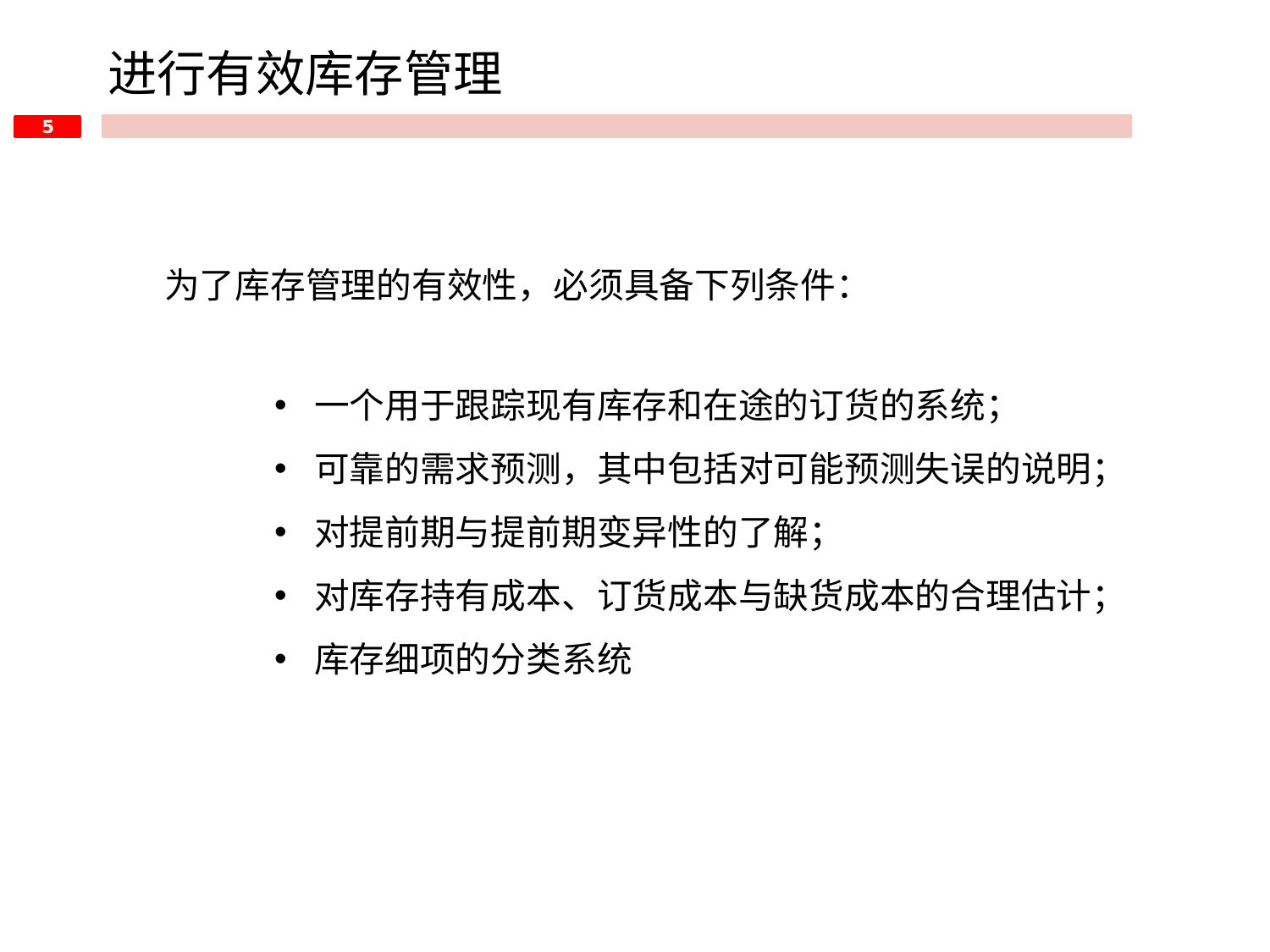

进行有效库存管理
5
为了库存管理的有效性，必须具备下列条件：

一个用于跟踪现有库存和在途的订货的系统；
可靠的需求预测，其中包括对可能预测失误的说明；
对提前期与提前期变异性的了解；
对库存持有成本、订货成本与缺货成本的合理估计；
库存细项的分类系统